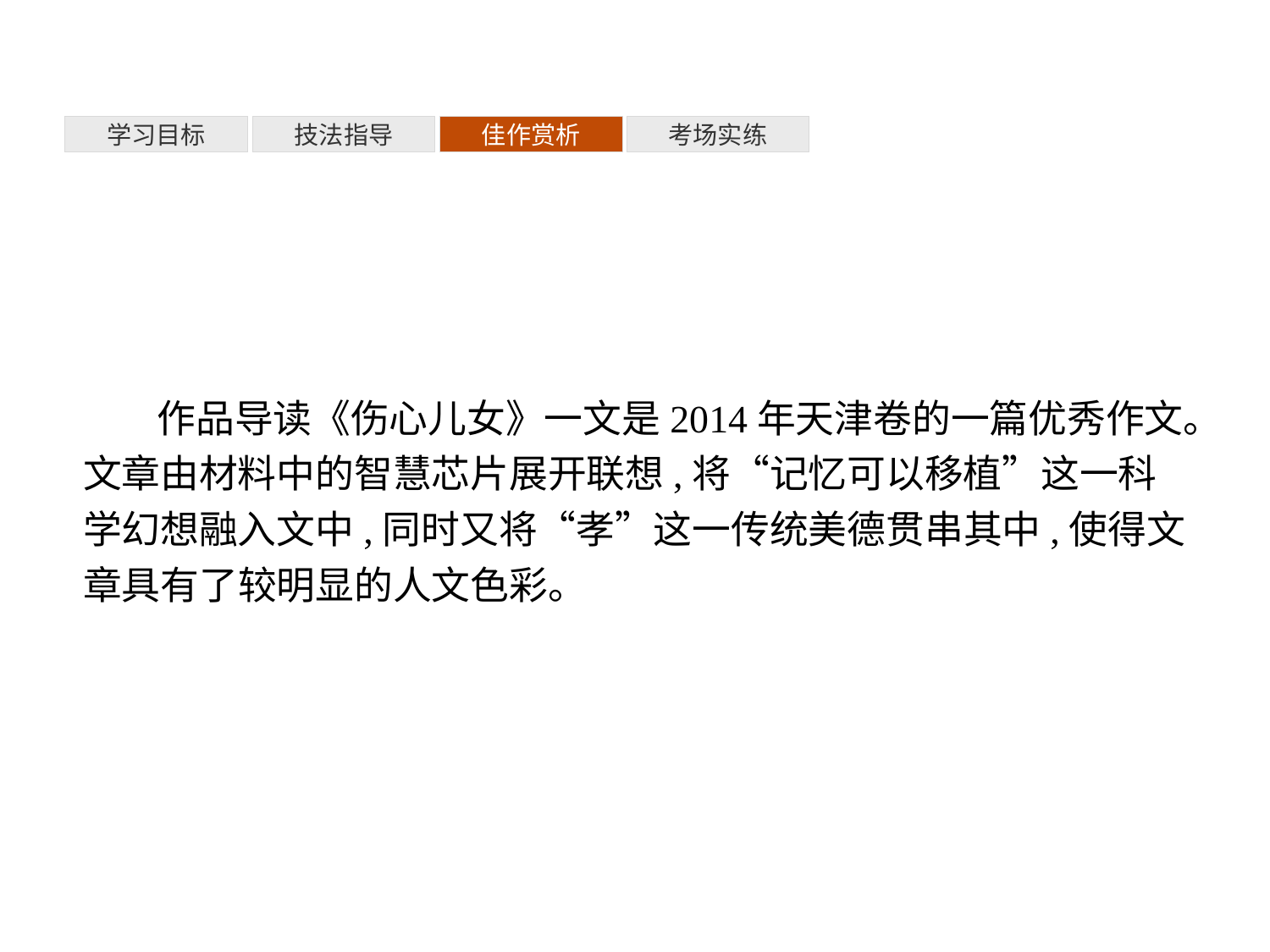

考场实练
佳作赏析
技法指导
学习目标
作品导读《伤心儿女》一文是2014年天津卷的一篇优秀作文。文章由材料中的智慧芯片展开联想,将“记忆可以移植”这一科学幻想融入文中,同时又将“孝”这一传统美德贯串其中,使得文章具有了较明显的人文色彩。